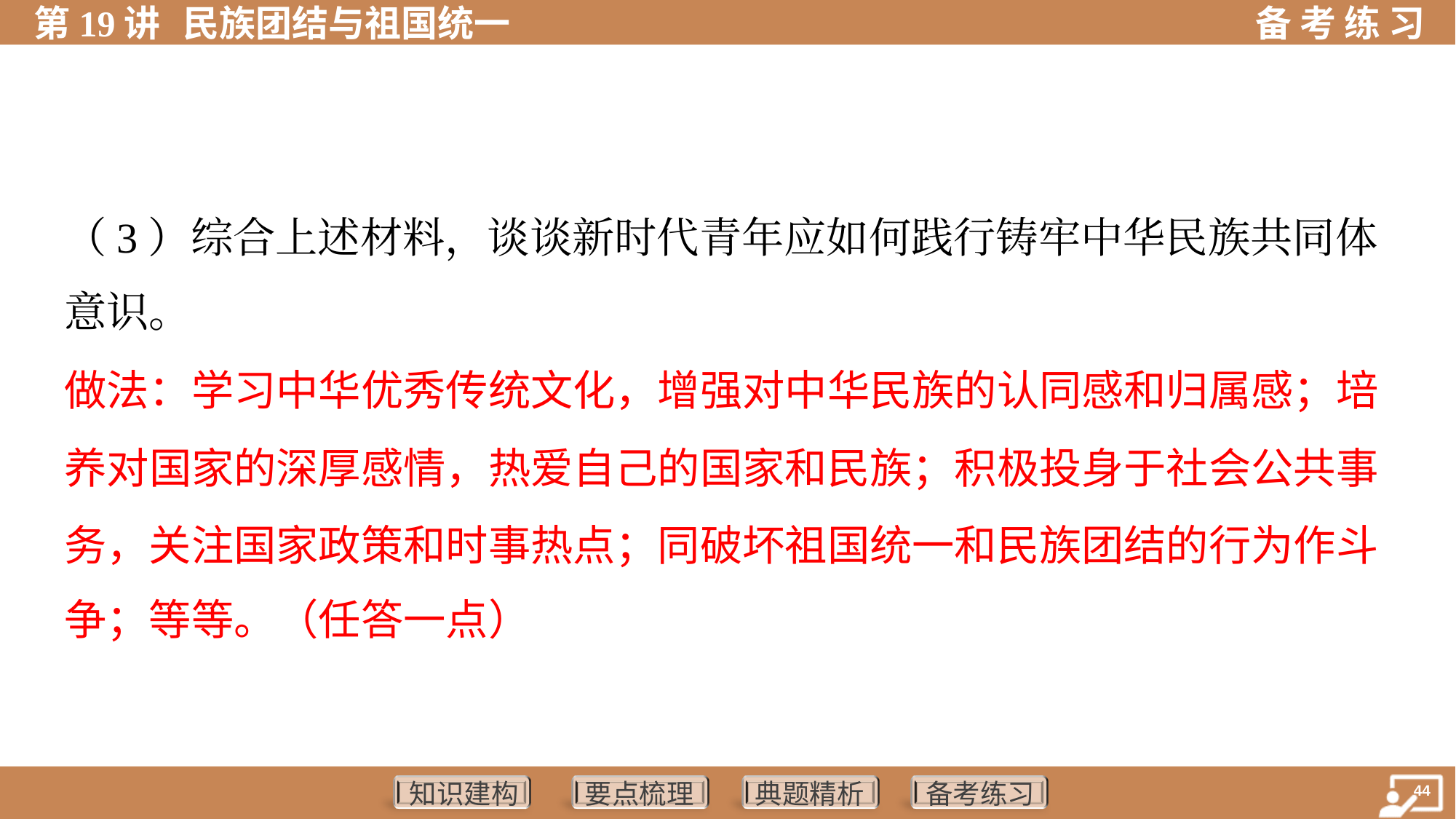

（3）综合上述材料，谈谈新时代青年应如何践行铸牢中华民族共同体
意识。
做法：学习中华优秀传统文化，增强对中华民族的认同感和归属感；培
养对国家的深厚感情，热爱自己的国家和民族；积极投身于社会公共事
务，关注国家政策和时事热点；同破坏祖国统一和民族团结的行为作斗
争；等等。（任答一点）